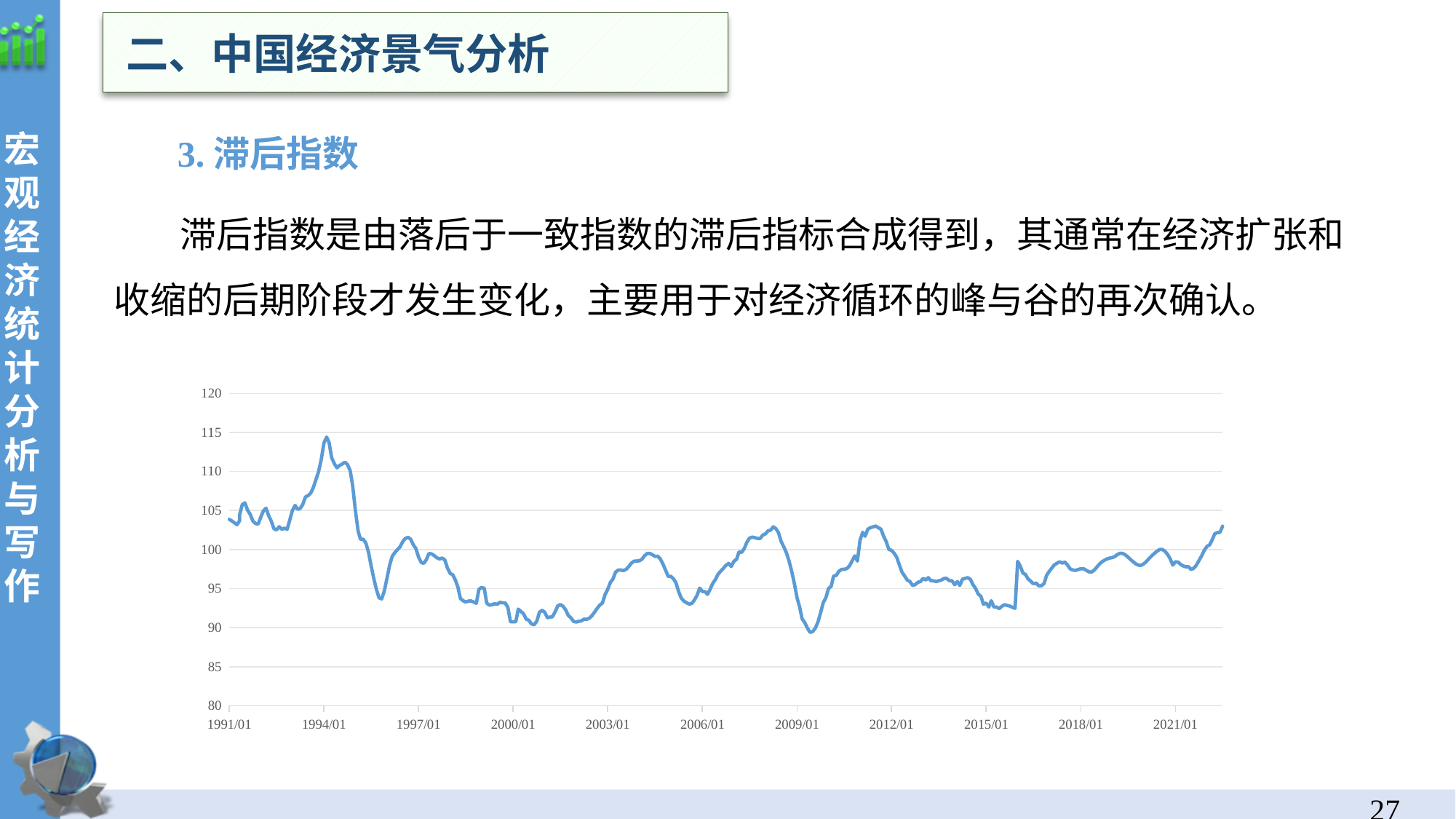

二、中国经济景气分析
宏观经济统计分析与写作

       3.滞后指数
       滞后指数是由落后于一致指数的滞后指标合成得到，其通常在经济扩张和收缩的后期阶段才发生变化，主要用于对经济循环的峰与谷的再次确认。

### Chart

| Category | 滞后指数1996=100 |
|---|---|
| 33239 | 103.86 |
| 33270 | 103.65 |
| 33328 | 103.17 |
| 33358 | 103.68 |
| 33359 | 104.46 |
| 33390 | 105.77 |
| 33420 | 105.97 |
| 33451 | 105.04 |
| 33482 | 104.49 |
| 33512 | 103.65 |
| 33543 | 103.33 |
| 33573 | 103.26 |
| 33604 | 104.16 |
| 33635 | 104.98 |
| 33664 | 105.29 |
| 33695 | 104.32 |
| 33725 | 103.65 |
| 33756 | 102.66 |
| 33786 | 102.51 |
| 33817 | 102.92 |
| 33848 | 102.59 |
| 33878 | 102.73 |
| 33909 | 102.58 |
| 33939 | 103.77 |
| 33970 | 105.0 |
| 34001 | 105.65 |
| 34029 | 105.16 |
| 34060 | 105.27 |
| 34090 | 105.77 |
| 34121 | 106.74 |
| 34151 | 106.9 |
| 34182 | 107.22 |
| 34213 | 107.96 |
| 34243 | 108.95 |
| 34274 | 109.99 |
| 34304 | 111.52 |
| 34335 | 113.63 |
| 34366 | 114.39 |
| 34394 | 113.73 |
| 34425 | 111.75 |
| 34455 | 111.0 |
| 34486 | 110.46 |
| 34516 | 110.77 |
| 34547 | 110.94 |
| 34578 | 111.18 |
| 34608 | 110.88 |
| 34639 | 110.09 |
| 34669 | 108.05 |
| 34700 | 104.97 |
| 34731 | 102.37 |
| 34759 | 101.3 |
| 34790 | 101.32 |
| 34820 | 100.84 |
| 34851 | 99.68 |
| 34881 | 97.97 |
| 34912 | 96.31 |
| 34943 | 94.89 |
| 34973 | 93.81 |
| 35004 | 93.68 |
| 35034 | 94.68 |
| 35065 | 96.33 |
| 35096 | 98.0 |
| 35125 | 99.1 |
| 35156 | 99.62 |
| 35186 | 99.98 |
| 35217 | 100.34 |
| 35247 | 100.99 |
| 35278 | 101.42 |
| 35309 | 101.56 |
| 35339 | 101.33 |
| 35370 | 100.61 |
| 35400 | 100.13 |
| 35431 | 99.03 |
| 35462 | 98.34 |
| 35490 | 98.23 |
| 35521 | 98.69 |
| 35551 | 99.5 |
| 35582 | 99.44 |
| 35612 | 99.22 |
| 35643 | 98.94 |
| 35674 | 98.8 |
| 35704 | 98.9 |
| 35735 | 98.68 |
| 35765 | 97.65 |
| 35796 | 96.95 |
| 35827 | 96.76 |
| 35855 | 96.15 |
| 35886 | 95.21 |
| 35916 | 93.73 |
| 35947 | 93.44 |
| 35977 | 93.28 |
| 36008 | 93.4 |
| 36039 | 93.42 |
| 36069 | 93.27 |
| 36100 | 93.12 |
| 36130 | 94.9 |
| 36161 | 95.14 |
| 36192 | 95.03 |
| 36220 | 93.15 |
| 36251 | 92.87 |
| 36281 | 92.93 |
| 36312 | 93.06 |
| 36342 | 92.99 |
| 36373 | 93.24 |
| 36404 | 93.18 |
| 36434 | 93.15 |
| 36465 | 92.6 |
| 36495 | 90.76 |
| 36526 | 90.74 |
| 36557 | 90.75 |
| 36586 | 92.37 |
| 36617 | 92.06 |
| 36647 | 91.78 |
| 36678 | 91.08 |
| 36708 | 90.94 |
| 36739 | 90.47 |
| 36770 | 90.38 |
| 36800 | 90.82 |
| 36831 | 91.96 |
| 36861 | 92.22 |
| 36892 | 91.97 |
| 36923 | 91.26 |
| 36951 | 91.34 |
| 36982 | 91.39 |
| 37012 | 92.0 |
| 37043 | 92.77 |
| 37073 | 92.96 |
| 37104 | 92.73 |
| 37135 | 92.28 |
| 37165 | 91.55 |
| 37196 | 91.25 |
| 37226 | 90.79 |
| 37257 | 90.72 |
| 37288 | 90.81 |
| 37316 | 90.87 |
| 37347 | 91.09 |
| 37377 | 91.06 |
| 37408 | 91.2 |
| 37438 | 91.51 |
| 37469 | 91.97 |
| 37500 | 92.47 |
| 37530 | 92.88 |
| 37561 | 93.15 |
| 37591 | 94.23 |
| 37622 | 94.91 |
| 37653 | 95.8 |
| 37681 | 96.19 |
| 37712 | 97.09 |
| 37742 | 97.36 |
| 37773 | 97.37 |
| 37803 | 97.3 |
| 37834 | 97.45 |
| 37865 | 97.81 |
| 37895 | 98.24 |
| 37926 | 98.51 |
| 37956 | 98.53 |
| 37987 | 98.55 |
| 38018 | 98.75 |
| 38047 | 99.19 |
| 38078 | 99.49 |
| 38108 | 99.51 |
| 38139 | 99.33 |
| 38169 | 99.12 |
| 38200 | 99.14 |
| 38231 | 98.79 |
| 38261 | 98.14 |
| 38292 | 97.35 |
| 38322 | 96.56 |
| 38353 | 96.57 |
| 38384 | 96.24 |
| 38412 | 95.75 |
| 38443 | 94.62 |
| 38473 | 93.78 |
| 38504 | 93.4 |
| 38534 | 93.19 |
| 38565 | 93.01 |
| 38596 | 93.09 |
| 38626 | 93.55 |
| 38657 | 94.15 |
| 38687 | 95.06 |
| 38718 | 94.63 |
| 38749 | 94.61 |
| 38777 | 94.26 |
| 38808 | 94.91 |
| 38838 | 95.65 |
| 38869 | 96.16 |
| 38899 | 96.83 |
| 38930 | 97.22 |
| 38961 | 97.59 |
| 38991 | 97.98 |
| 39022 | 98.22 |
| 39052 | 97.83 |
| 39083 | 98.49 |
| 39114 | 98.75 |
| 39142 | 99.69 |
| 39173 | 99.64 |
| 39203 | 100.12 |
| 39234 | 100.94 |
| 39264 | 101.46 |
| 39295 | 101.59 |
| 39326 | 101.52 |
| 39356 | 101.42 |
| 39387 | 101.41 |
| 39417 | 101.85 |
| 39448 | 102.0 |
| 39479 | 102.4 |
| 39508 | 102.47 |
| 39539 | 102.91 |
| 39569 | 102.67 |
| 39600 | 102.14 |
| 39630 | 101.05 |
| 39661 | 100.34 |
| 39692 | 99.58 |
| 39722 | 98.54 |
| 39753 | 97.19 |
| 39783 | 95.67 |
| 39814 | 93.84 |
| 39845 | 92.62 |
| 39873 | 91.13 |
| 39904 | 90.64 |
| 39934 | 89.94 |
| 39965 | 89.39 |
| 39995 | 89.48 |
| 40026 | 89.93 |
| 40057 | 90.73 |
| 40087 | 91.91 |
| 40118 | 93.19 |
| 40148 | 93.81 |
| 40179 | 95.0 |
| 40210 | 95.29 |
| 40238 | 96.59 |
| 40269 | 96.69 |
| 40299 | 97.21 |
| 40330 | 97.45 |
| 40360 | 97.47 |
| 40391 | 97.55 |
| 40422 | 97.92 |
| 40452 | 98.53 |
| 40483 | 99.18 |
| 40513 | 98.53 |
| 40544 | 101.2 |
| 40575 | 102.2 |
| 40603 | 101.7 |
| 40634 | 102.6 |
| 40664 | 102.8 |
| 40695 | 102.9 |
| 40725 | 103.0 |
| 40756 | 102.8 |
| 40787 | 102.6 |
| 40817 | 101.7 |
| 40848 | 101.0 |
| 40878 | 100.0 |
| 40909 | 99.9 |
| 40940 | 99.5 |
| 40969 | 99.0 |
| 41000 | 98.0 |
| 41030 | 97.1 |
| 41061 | 96.6 |
| 41091 | 96.1 |
| 41122 | 95.9 |
| 41153 | 95.4 |
| 41183 | 95.5 |
| 41214 | 95.8 |
| 41244 | 95.9 |
| 41275 | 96.3 |
| 41306 | 96.1 |
| 41334 | 96.4 |
| 41365 | 96.0 |
| 41395 | 96.0 |
| 41426 | 95.9 |
| 41456 | 96.0 |
| 41487 | 96.1 |
| 41518 | 96.3 |
| 41548 | 96.3 |
| 41579 | 96.0 |
| 41609 | 96.0 |
| 41640 | 95.5 |
| 41671 | 95.9 |
| 41699 | 95.4 |
| 41730 | 96.2 |
| 41760 | 96.3 |
| 41791 | 96.4 |
| 41821 | 96.2 |
| 41852 | 95.5 |
| 41883 | 95.0 |
| 41913 | 94.3 |
| 41944 | 94.0 |
| 41974 | 93.0 |
| 42005 | 93.14 |
| 42036 | 92.64 |
| 42064 | 93.44 |
| 42095 | 92.63 |
| 42125 | 92.64 |
| 42156 | 92.44 |
| 42186 | 92.73 |
| 42217 | 92.93 |
| 42248 | 92.84 |
| 42278 | 92.76 |
| 42309 | 92.6 |
| 42339 | 92.47 |
| 42370 | 98.49 |
| 42401 | 97.86 |
| 42430 | 97.0 |
| 42461 | 96.79 |
| 42491 | 96.23 |
| 42522 | 95.94 |
| 42552 | 95.61 |
| 42583 | 95.71 |
| 42614 | 95.35 |
| 42644 | 95.35 |
| 42675 | 95.64 |
| 42705 | 96.7 |
| 42736 | 97.21 |
| 42767 | 97.67 |
| 42795 | 98.04 |
| 42826 | 98.25 |
| 42856 | 98.43 |
| 42887 | 98.27 |
| 42917 | 98.4 |
| 42948 | 98.0 |
| 42979 | 97.51 |
| 43009 | 97.37 |
| 43040 | 97.33 |
| 43070 | 97.43 |
| 43101 | 97.54 |
| 43132 | 97.54 |
| 43160 | 97.37 |
| 43191 | 97.15 |
| 43221 | 97.1 |
| 43252 | 97.31 |
| 43282 | 97.69 |
| 43313 | 98.09 |
| 43344 | 98.41 |
| 43374 | 98.62 |
| 43405 | 98.8 |
| 43435 | 98.9 |
| 43466 | 98.97 |
| 43497 | 99.12 |
| 43525 | 99.35 |
| 43556 | 99.52 |
| 43586 | 99.5 |
| 43617 | 99.31 |
| 43647 | 99.03 |
| 43678 | 98.71 |
| 43709 | 98.41 |
| 43739 | 98.16 |
| 43770 | 97.99 |
| 43800 | 97.98 |
| 43831 | 98.18 |
| 43862 | 98.48 |
| 43891 | 98.84 |
| 43922 | 99.19 |
| 43952 | 99.49 |
| 43983 | 99.79 |
| 44013 | 100.0 |
| 44044 | 100.02 |
| 44075 | 99.78 |
| 44105 | 99.38 |
| 44136 | 98.82 |
| 44166 | 98.01 |
| 44197 | 98.42 |
| 44228 | 98.4 |
| 44256 | 98.1 |
| 44287 | 97.9 |
| 44317 | 97.79 |
| 44348 | 97.8 |
| 44378 | 97.44 |
| 44409 | 97.6 |
| 44440 | 98.0 |
| 44470 | 98.6 |
| 44501 | 99.2 |
| 44531 | 99.9 |
| 44562 | 100.4 |
| 44593 | 100.6 |
| 44621 | 101.2 |
| 44652 | 102.0 |
| 44682 | 102.17 |
| 44713 | 102.2 |
| 44743 | 102.98 |
27